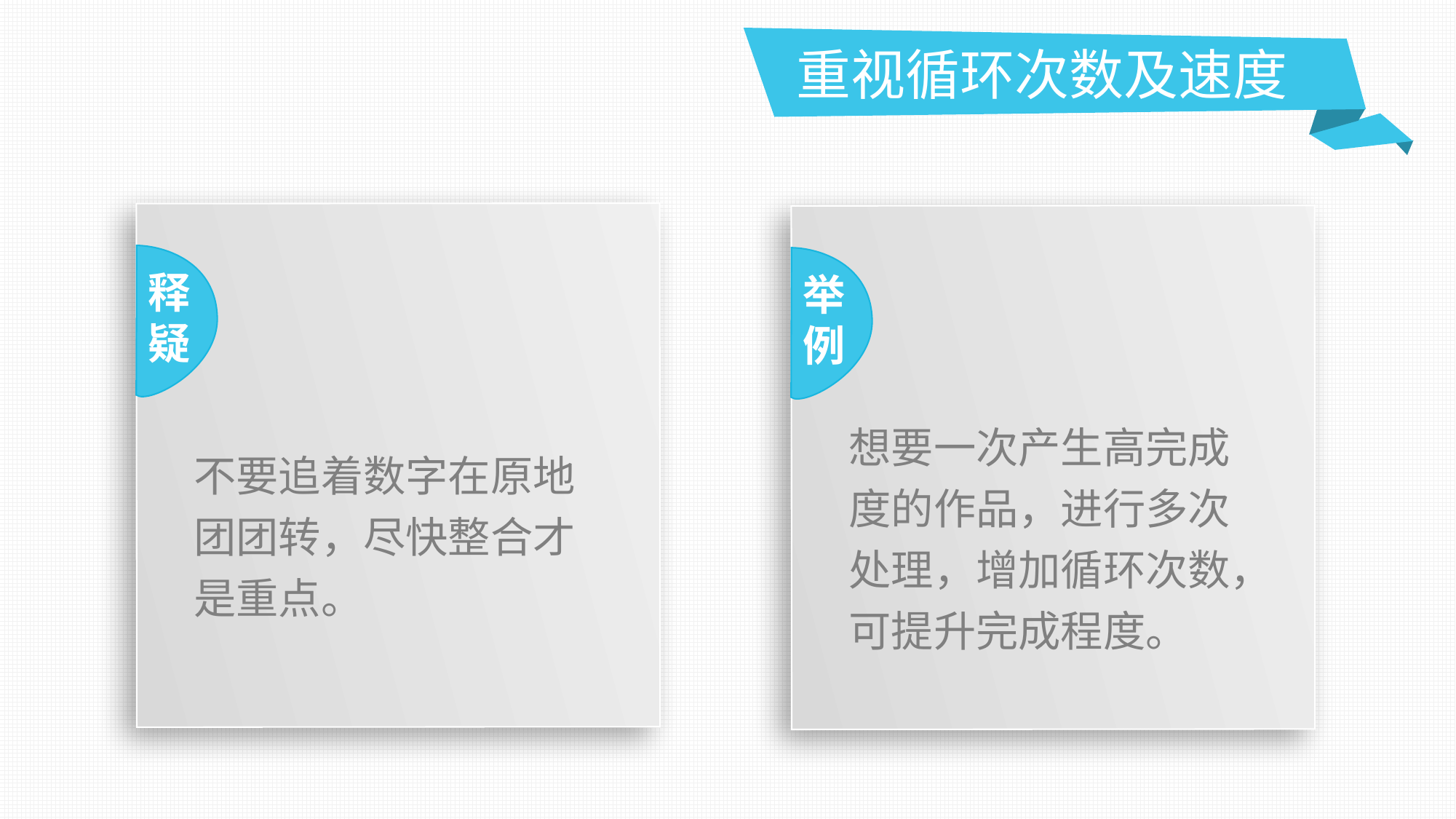

重视循环次数及速度

释
疑
举
例
想要一次产生高完成度的作品，进行多次处理，增加循环次数，可提升完成程度。
不要追着数字在原地团团转，尽快整合才是重点。